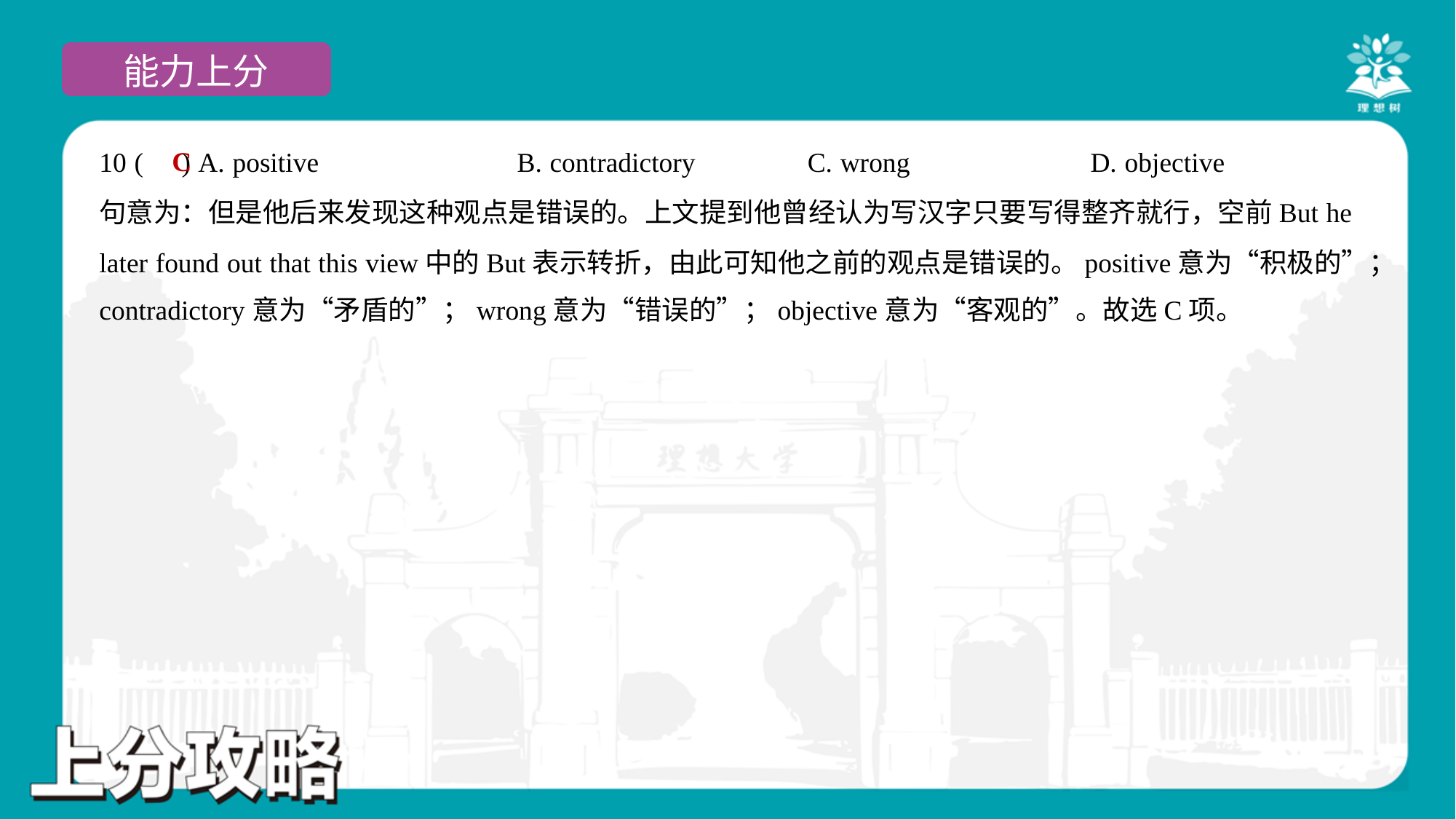

C
10 (     ) A. positive	B. contradictory	C. wrong	D. objective
句意为：但是他后来发现这种观点是错误的。上文提到他曾经认为写汉字只要写得整齐就行，空前But he
later found out that this view中的But表示转折，由此可知他之前的观点是错误的。positive意为“积极的”；
contradictory意为“矛盾的”；wrong意为“错误的”；objective意为“客观的”。故选C项。